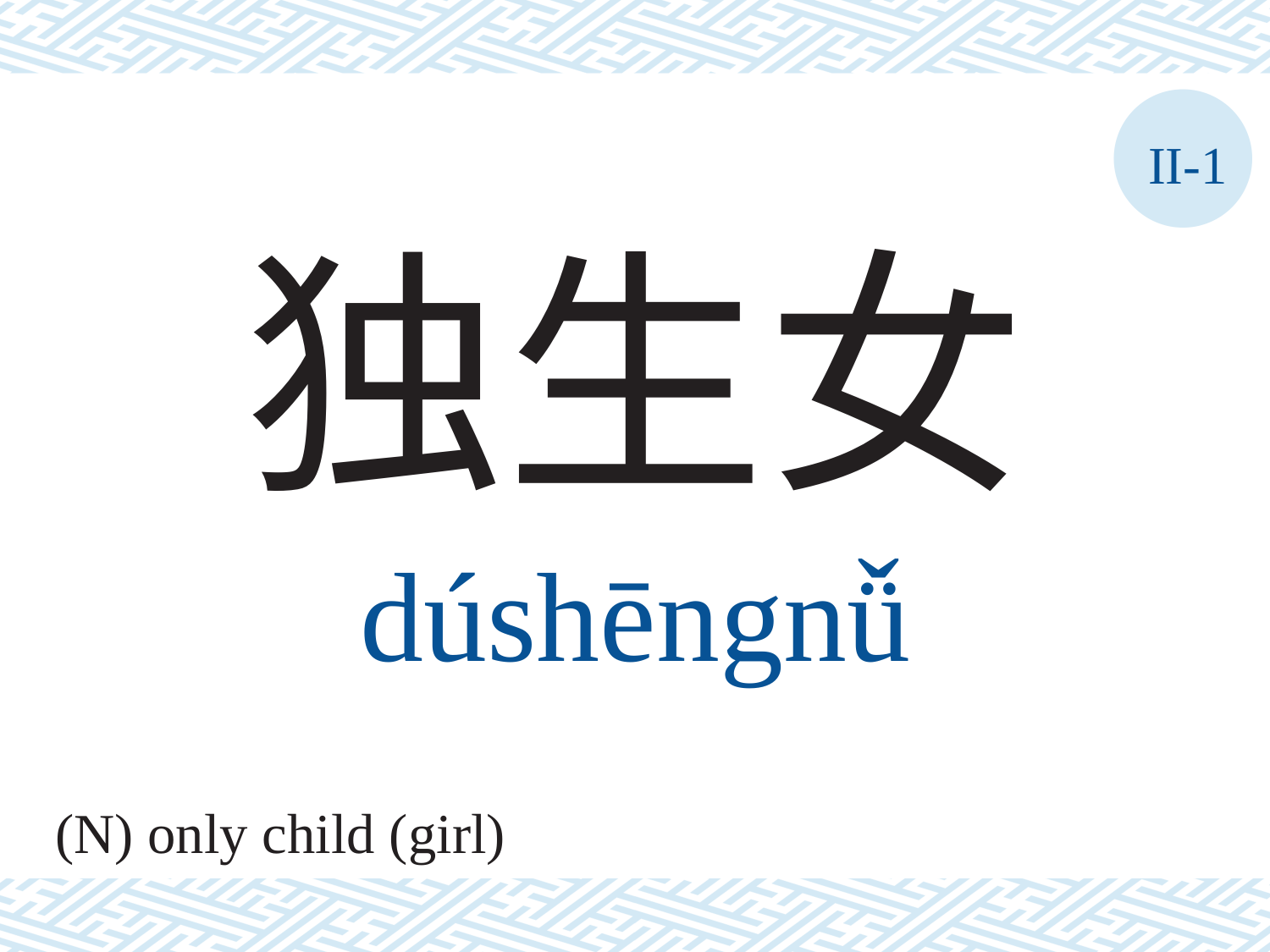

II-1
独生女
dúshēngnǚ
(N) only child (girl)